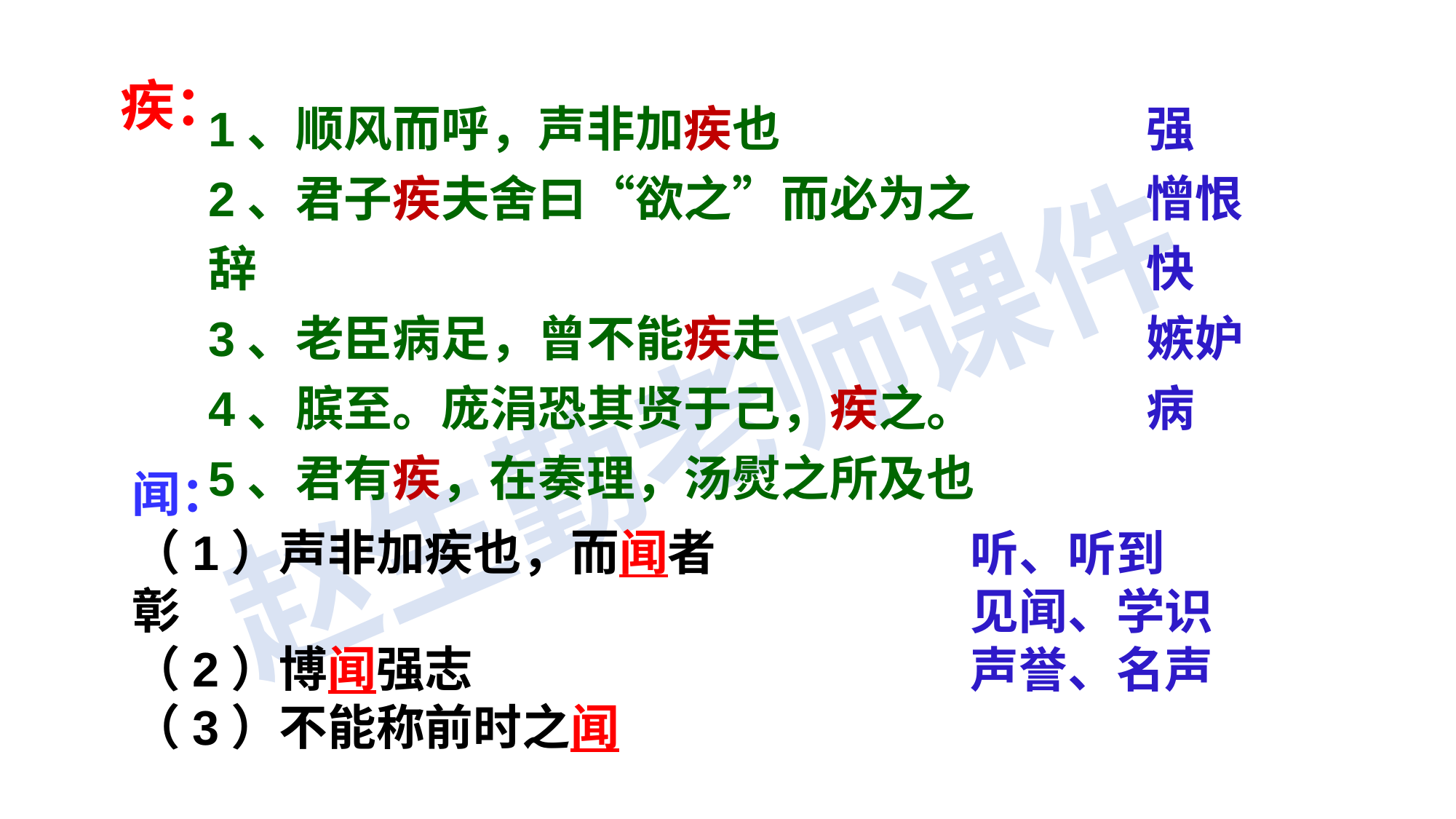

疾：
1、顺风而呼，声非加疾也
2、君子疾夫舍曰“欲之”而必为之辞
3、老臣病足，曾不能疾走
4、膑至。庞涓恐其贤于己，疾之。
5、君有疾，在奏理，汤熨之所及也
强
憎恨
快
嫉妒
病
闻：
（1）声非加疾也，而闻者彰
（2）博闻强志
（3）不能称前时之闻
听、听到
见闻、学识
声誉、名声